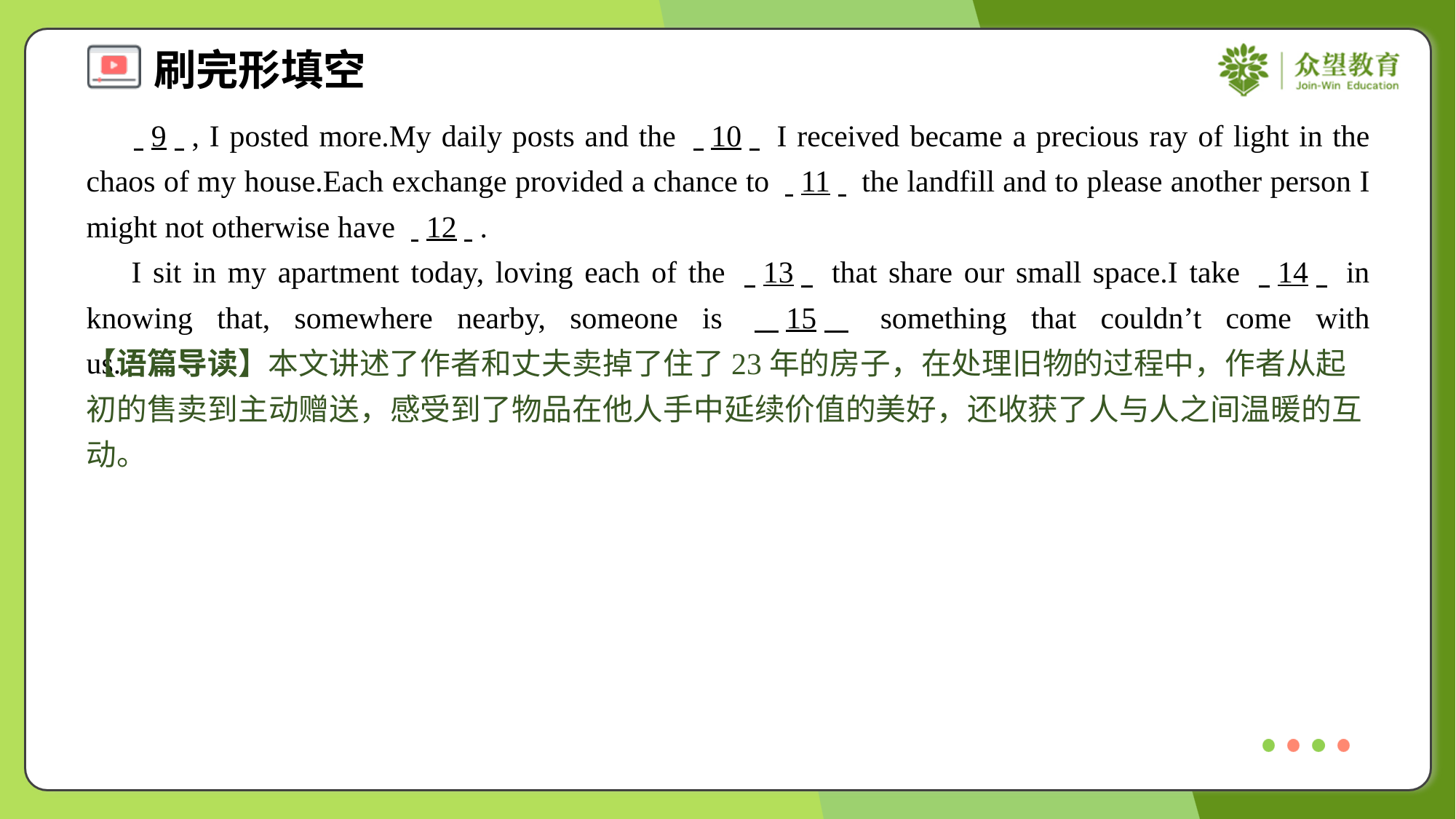

. .9. ., I posted more.My daily posts and the . .10. . I received became a precious ray of light in the chaos of my house.Each exchange provided a chance to . .11. . the landfill and to please another person I might not otherwise have . .12. ..
    I sit in my apartment today, loving each of the . .13. . that share our small space.I take . .14. . in knowing that, somewhere nearby, someone is . .15. . something that couldn’t come with us.#5
【语篇导读】本文讲述了作者和丈夫卖掉了住了23年的房子，在处理旧物的过程中，作者从起初的售卖到主动赠送，感受到了物品在他人手中延续价值的美好，还收获了人与人之间温暖的互动。